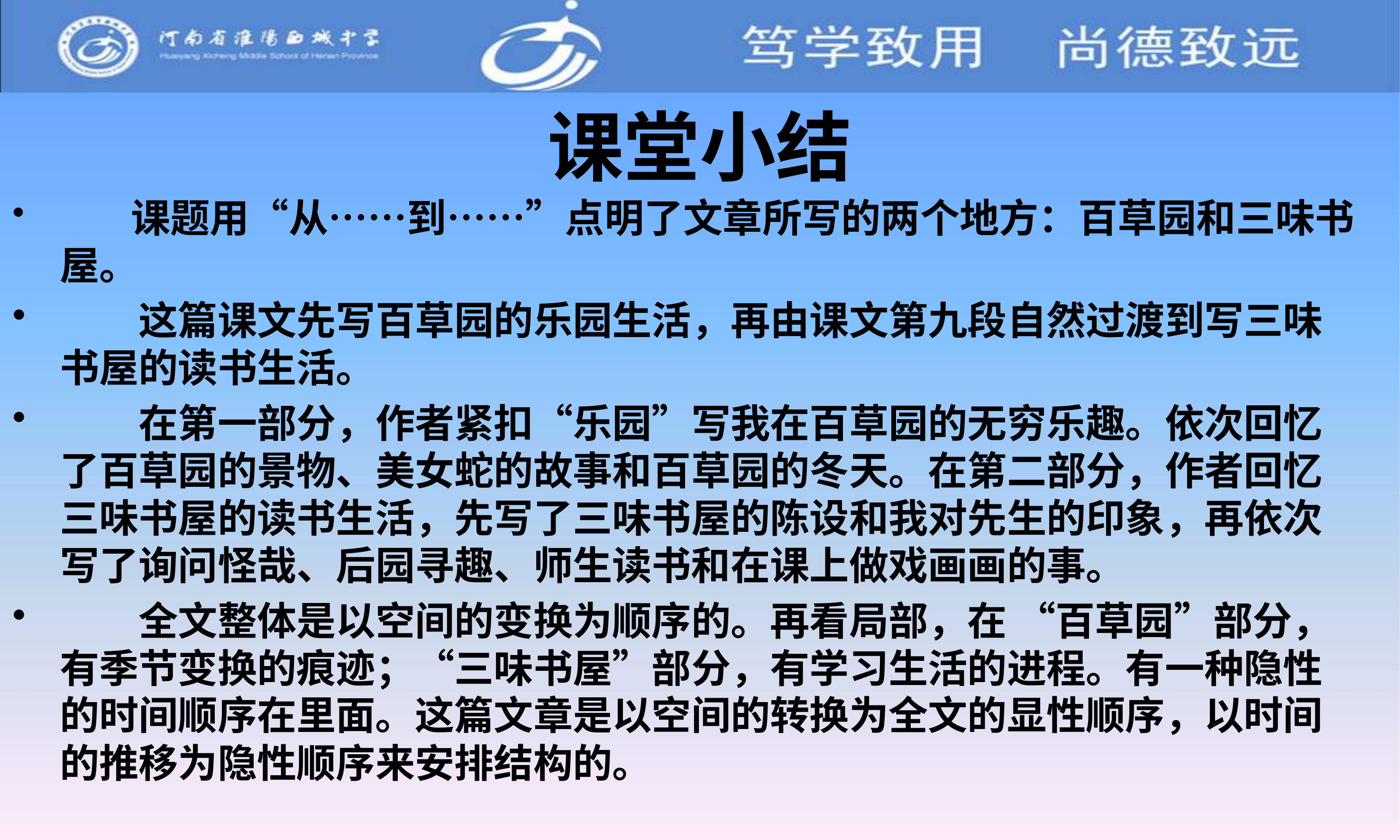

# 课堂小结
　　课题用“从……到……”点明了文章所写的两个地方：百草园和三味书屋。
　　这篇课文先写百草园的乐园生活，再由课文第九段自然过渡到写三味书屋的读书生活。
　　在第一部分，作者紧扣“乐园”写我在百草园的无穷乐趣。依次回忆了百草园的景物、美女蛇的故事和百草园的冬天。在第二部分，作者回忆三味书屋的读书生活，先写了三味书屋的陈设和我对先生的印象，再依次写了询问怪哉、后园寻趣、师生读书和在课上做戏画画的事。
　　全文整体是以空间的变换为顺序的。再看局部，在 “百草园”部分，有季节变换的痕迹；“三味书屋”部分，有学习生活的进程。有一种隐性的时间顺序在里面。这篇文章是以空间的转换为全文的显性顺序，以时间的推移为隐性顺序来安排结构的。